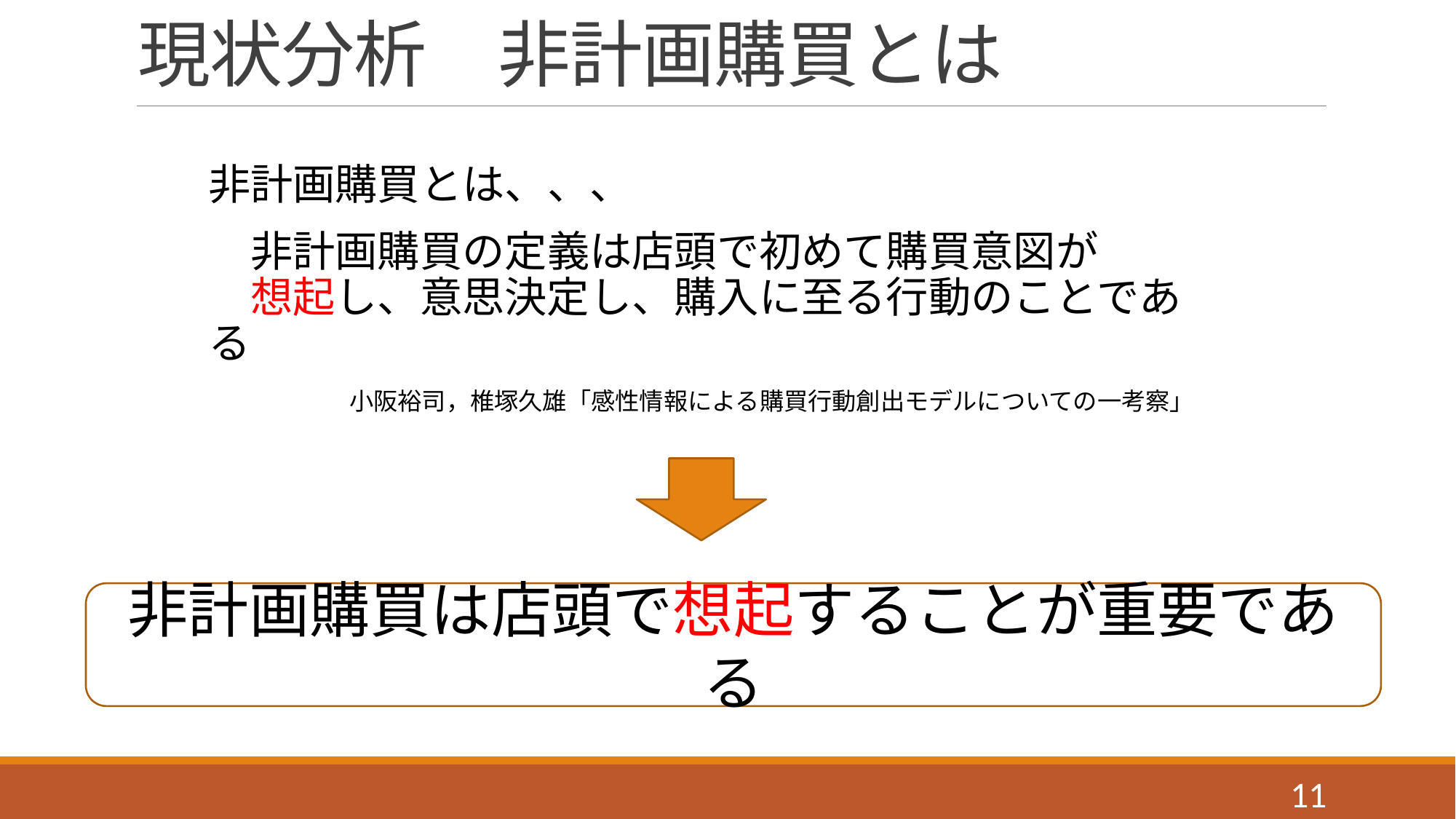

# 現状分析　非計画購買とは
非計画購買とは、、、
　非計画購買の定義は店頭で初めて購買意図が
　想起し、意思決定し、購入に至る行動のことである
小阪裕司，椎塚久雄「感性情報による購買行動創出モデルについての一考察」

非計画購買は店頭で想起することが重要である
11